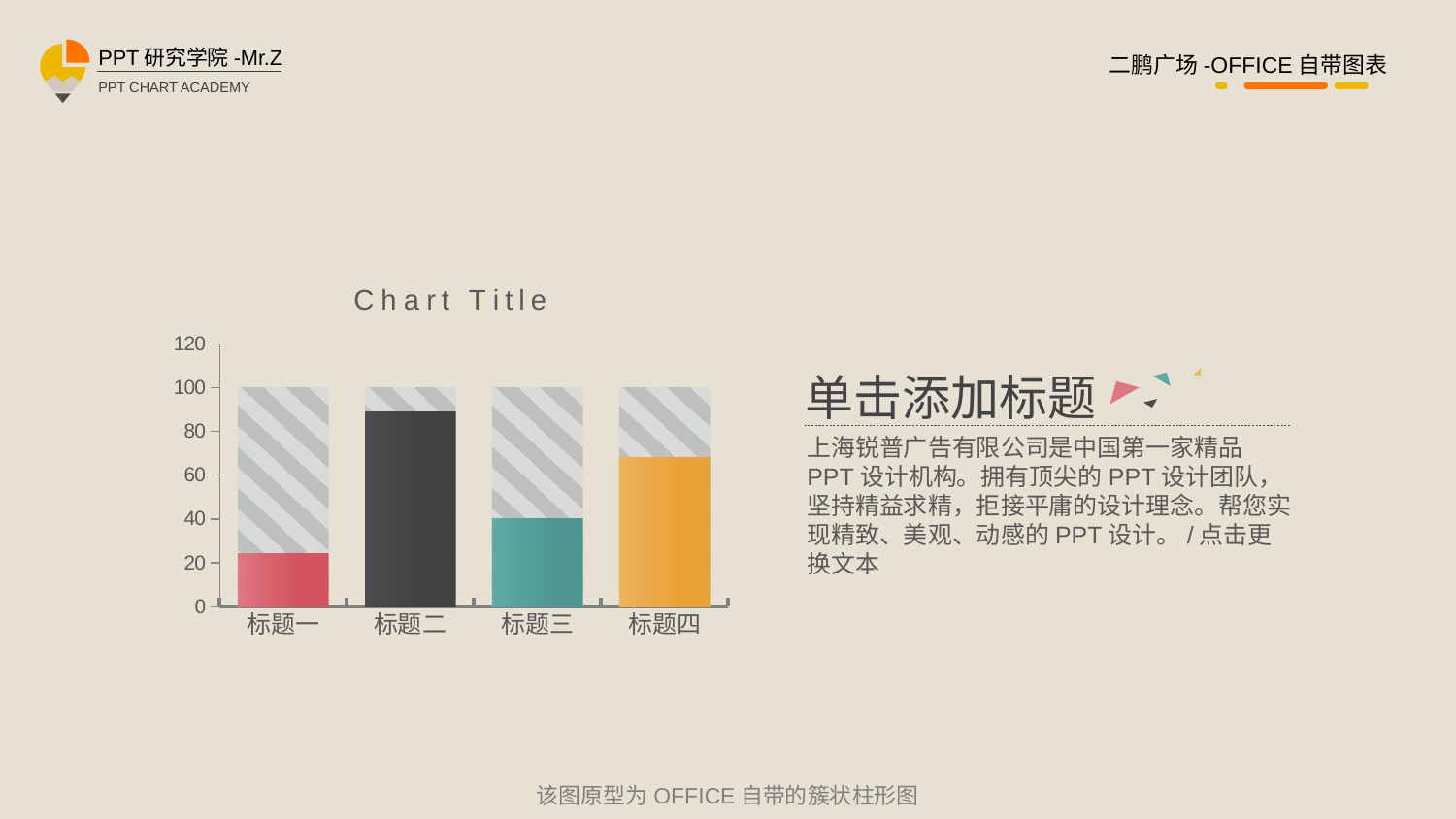

### Chart:

| Category | 背景色块大小 | 数据更改区 |
|---|---|---|
| 标题一 | 100.0 | 24.0 |
| 标题二 | 100.0 | 89.0 |
| 标题三 | 100.0 | 40.0 |
| 标题四 | 100.0 | 68.0 |
单击添加标题

上海锐普广告有限公司是中国第一家精品PPT设计机构。拥有顶尖的PPT设计团队，坚持精益求精，拒接平庸的设计理念。帮您实现精致、美观、动感的PPT设计。/点击更换文本
该图原型为OFFICE自带的簇状柱形图